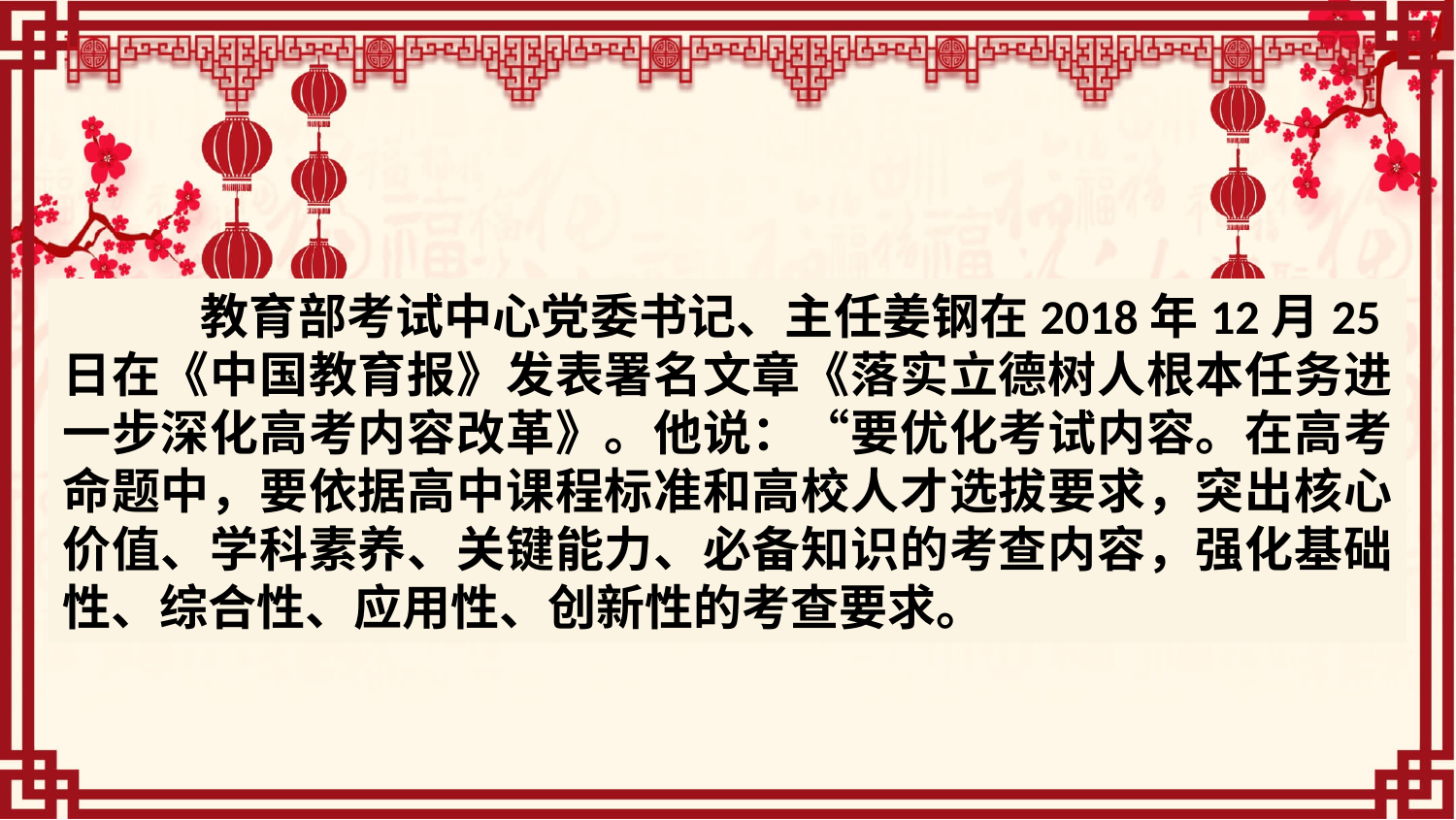

教育部考试中心党委书记、主任姜钢在2018年12月25日在《中国教育报》发表署名文章《落实立德树人根本任务进一步深化高考内容改革》。他说：“要优化考试内容。在高考命题中，要依据高中课程标准和高校人才选拔要求，突出核心价值、学科素养、关键能力、必备知识的考查内容，强化基础性、综合性、应用性、创新性的考查要求。